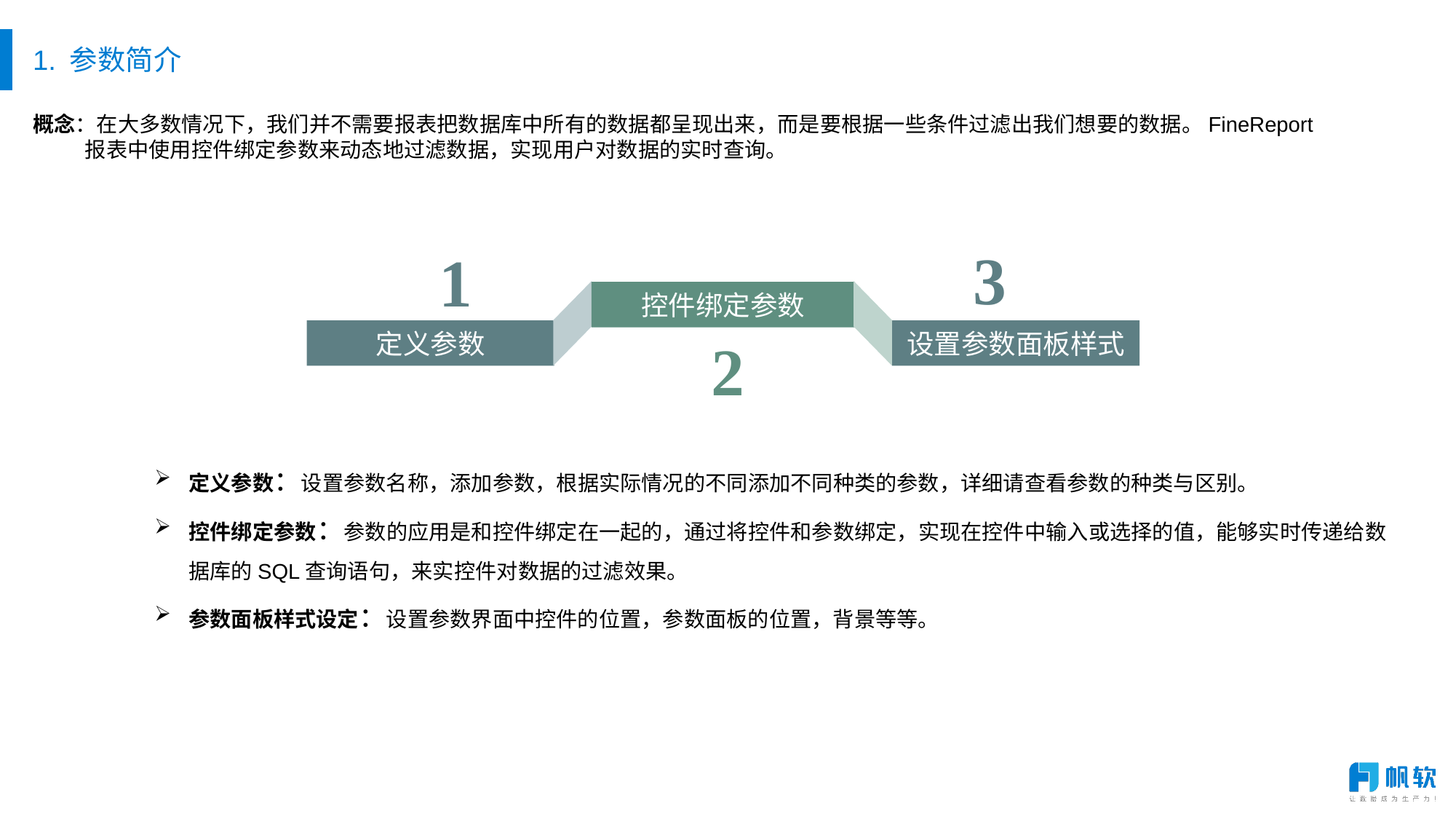

# 1. 参数简介
概念：在大多数情况下，我们并不需要报表把数据库中所有的数据都呈现出来，而是要根据一些条件过滤出我们想要的数据。FineReport
          报表中使用控件绑定参数来动态地过滤数据，实现用户对数据的实时查询。
3
1
控件绑定参数

定义参数
设置参数面板样式
2
定义参数：设置参数名称，添加参数，根据实际情况的不同添加不同种类的参数，详细请查看参数的种类与区别。
控件绑定参数：参数的应用是和控件绑定在一起的，通过将控件和参数绑定，实现在控件中输入或选择的值，能够实时传递给数据库的SQL查询语句，来实控件对数据的过滤效果。
参数面板样式设定：设置参数界面中控件的位置，参数面板的位置，背景等等。